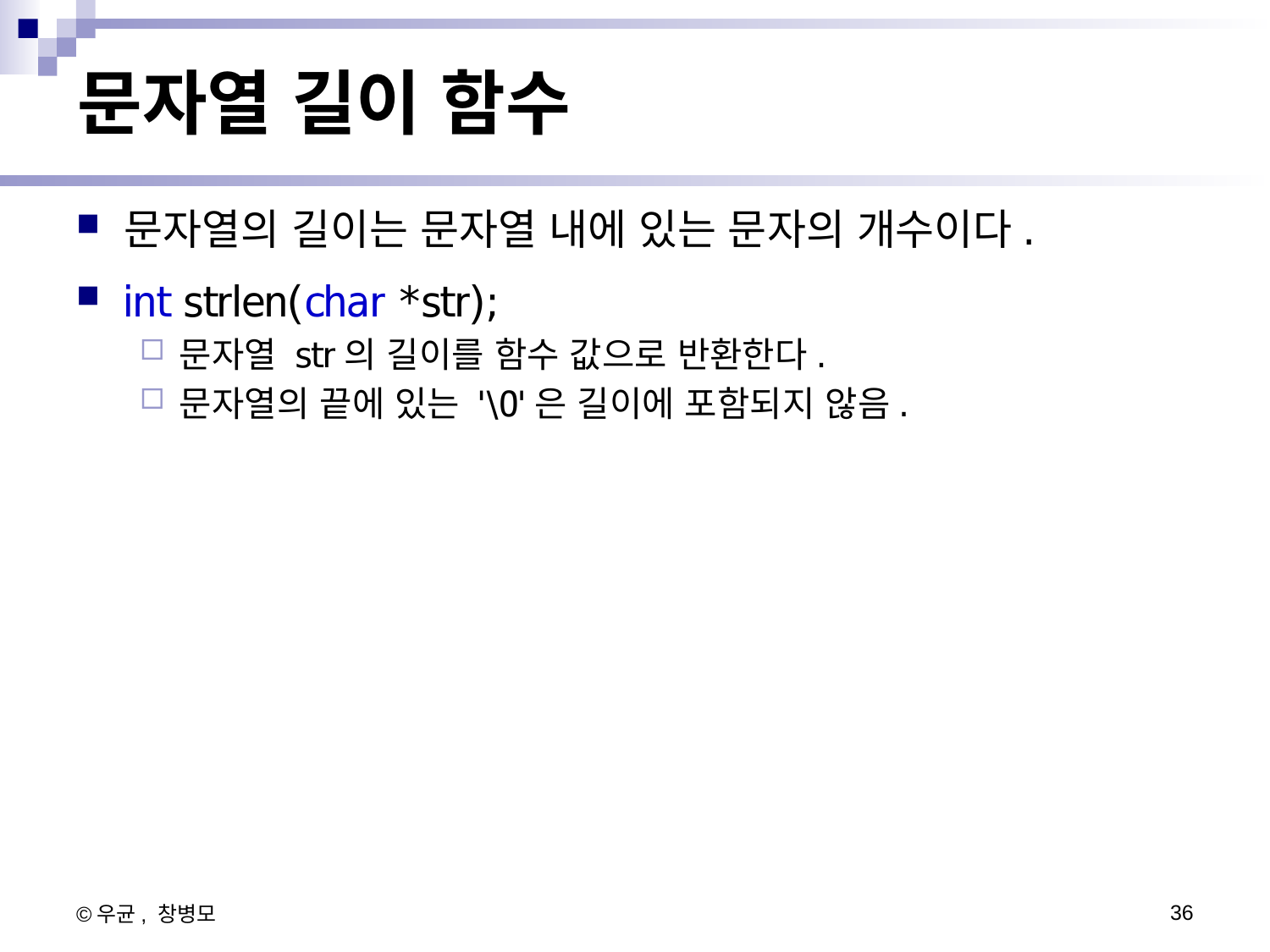

# 문자열 길이 함수
문자열의 길이는 문자열 내에 있는 문자의 개수이다.
int strlen(char *str);
문자열 str의 길이를 함수 값으로 반환한다.
문자열의 끝에 있는 '\0'은 길이에 포함되지 않음.
©우균, 창병모
36